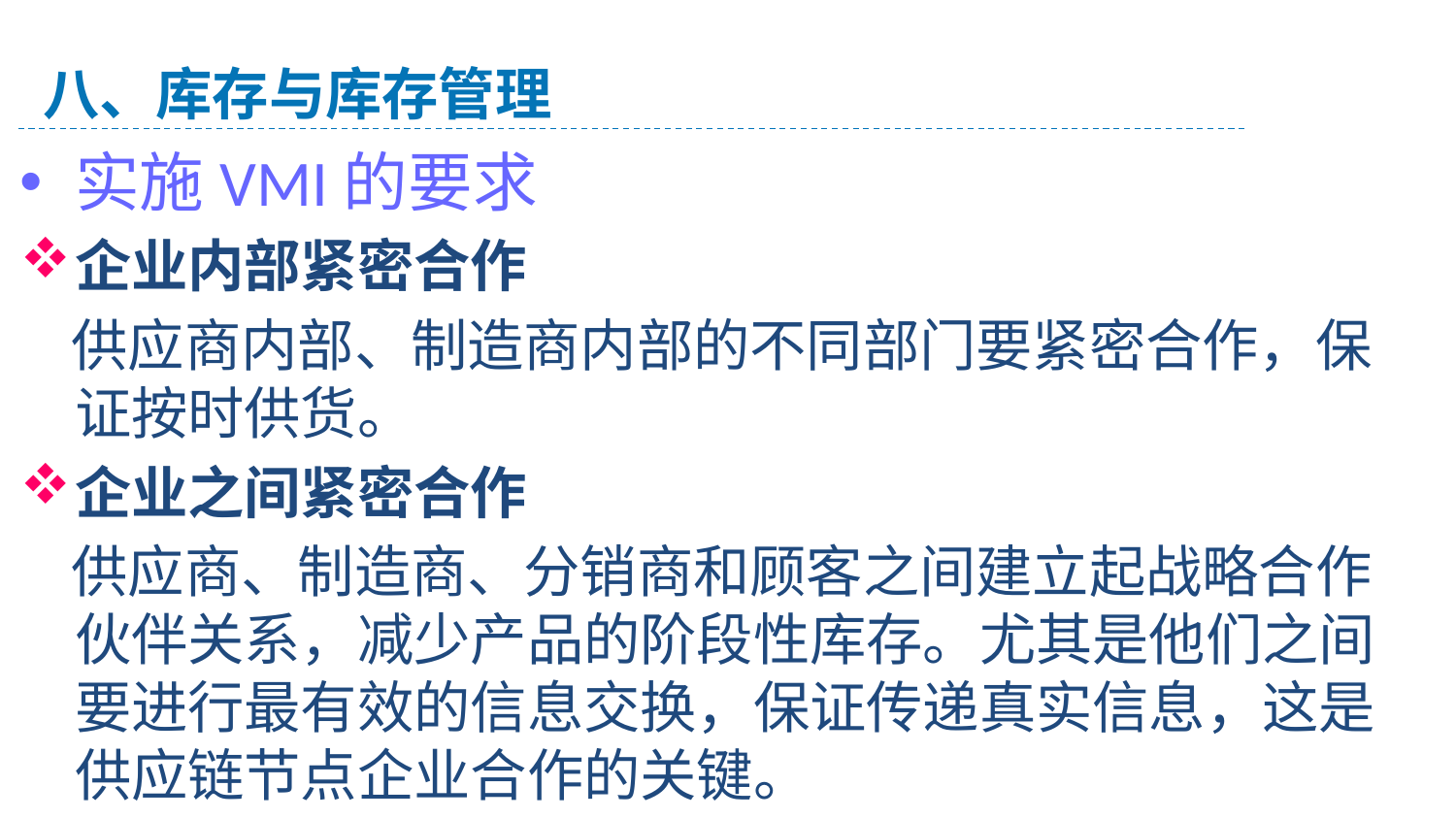

八、库存与库存管理
实施VMI的要求
企业内部紧密合作
   供应商内部、制造商内部的不同部门要紧密合作，保证按时供货。
企业之间紧密合作
   供应商、制造商、分销商和顾客之间建立起战略合作伙伴关系，减少产品的阶段性库存。尤其是他们之间要进行最有效的信息交换，保证传递真实信息，这是供应链节点企业合作的关键。